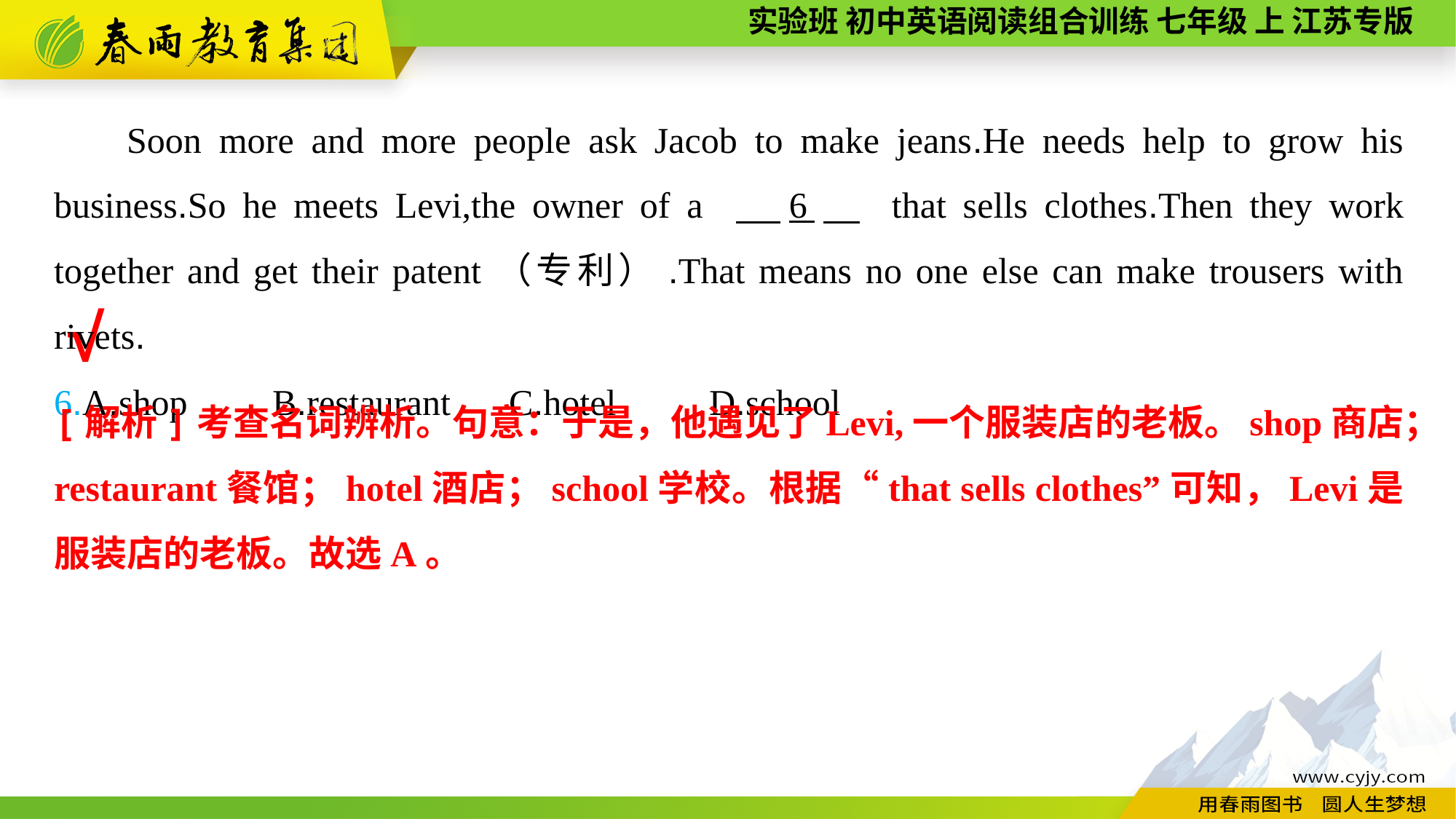

Soon more and more people ask Jacob to make jeans.He needs help to grow his business.So he meets Levi,the owner of a 　6　 that sells clothes.Then they work together and get their patent（专利）.That means no one else can make trousers with rivets.
6.A.shop	B.restaurant	  C.hotel	D.school
√
[解析]考查名词辨析。句意：于是，他遇见了Levi,一个服装店的老板。shop商店；restaurant餐馆；hotel酒店；school学校。根据“that sells clothes”可知，Levi是服装店的老板。故选A。